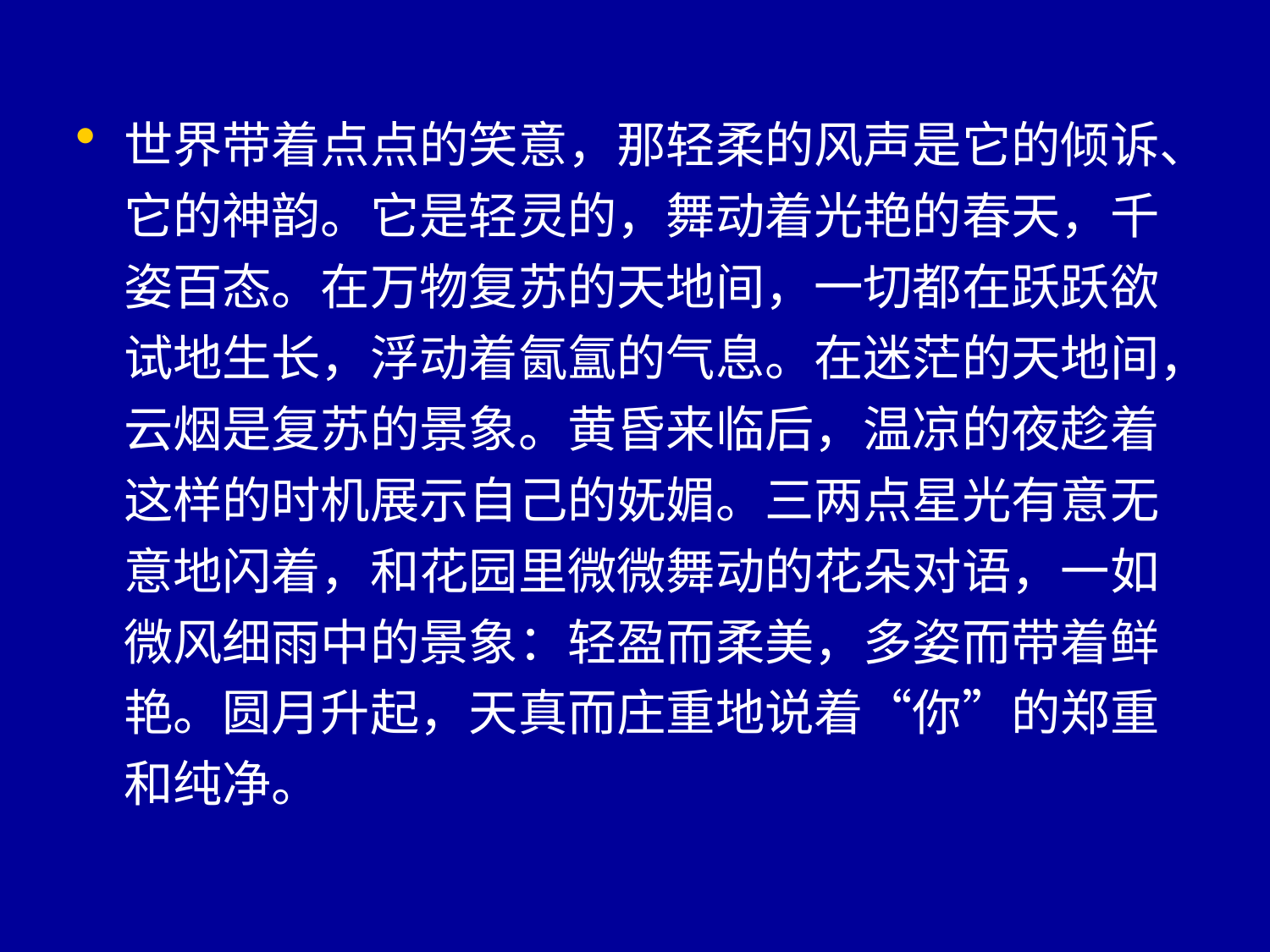

世界带着点点的笑意，那轻柔的风声是它的倾诉、它的神韵。它是轻灵的，舞动着光艳的春天，千姿百态。在万物复苏的天地间，一切都在跃跃欲试地生长，浮动着氤氲的气息。在迷茫的天地间，云烟是复苏的景象。黄昏来临后，温凉的夜趁着这样的时机展示自己的妩媚。三两点星光有意无意地闪着，和花园里微微舞动的花朵对语，一如微风细雨中的景象：轻盈而柔美，多姿而带着鲜艳。圆月升起，天真而庄重地说着“你”的郑重和纯净。